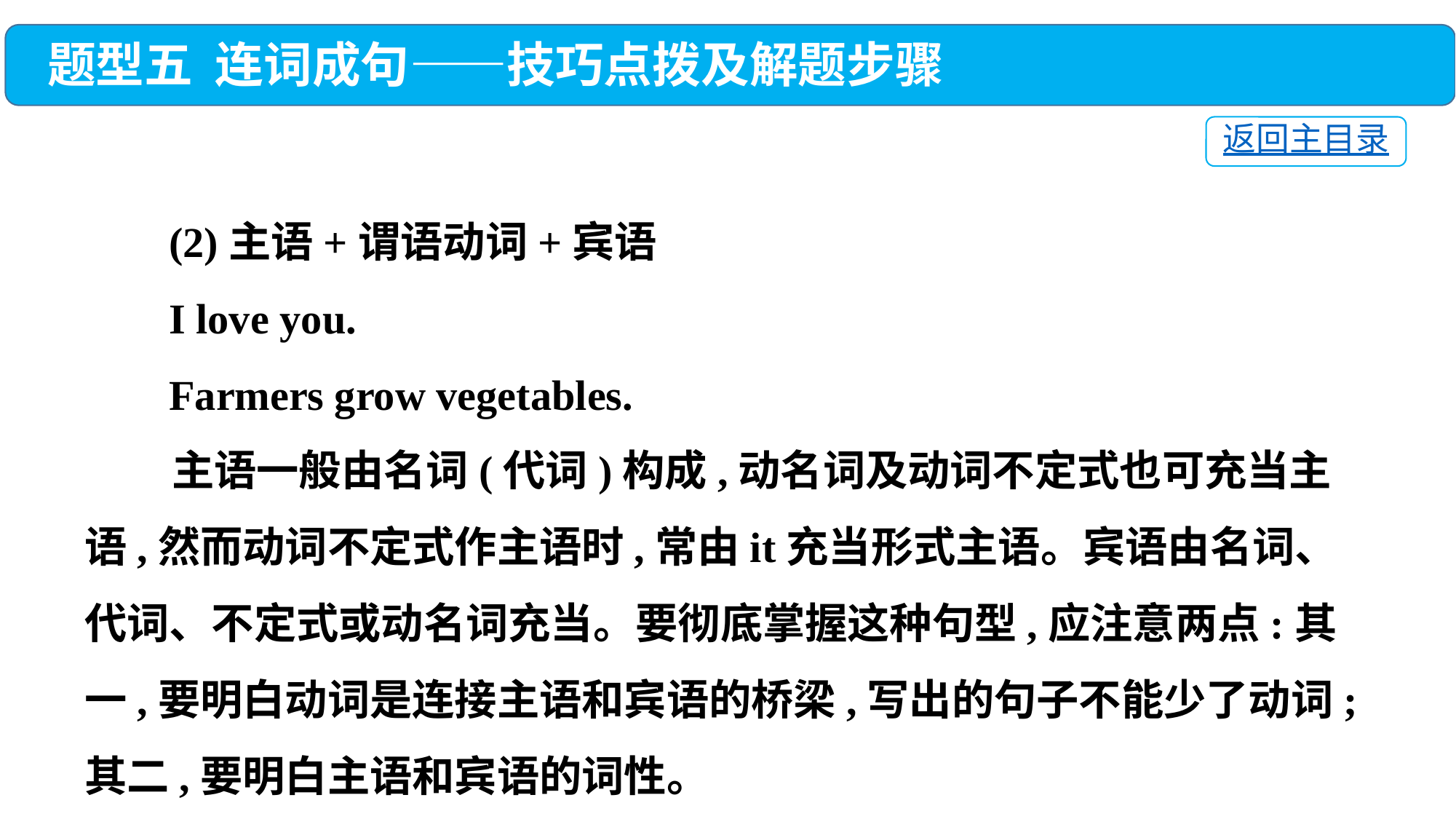

题型五  连词成句——技巧点拨及解题步骤
返回主目录
        (2)主语+谓语动词+宾语
        I love you.
        Farmers grow vegetables.
        主语一般由名词(代词)构成,动名词及动词不定式也可充当主语,然而动词不定式作主语时,常由it充当形式主语。宾语由名词、代词、不定式或动名词充当。要彻底掌握这种句型,应注意两点:其一,要明白动词是连接主语和宾语的桥梁,写出的句子不能少了动词;其二,要明白主语和宾语的词性。